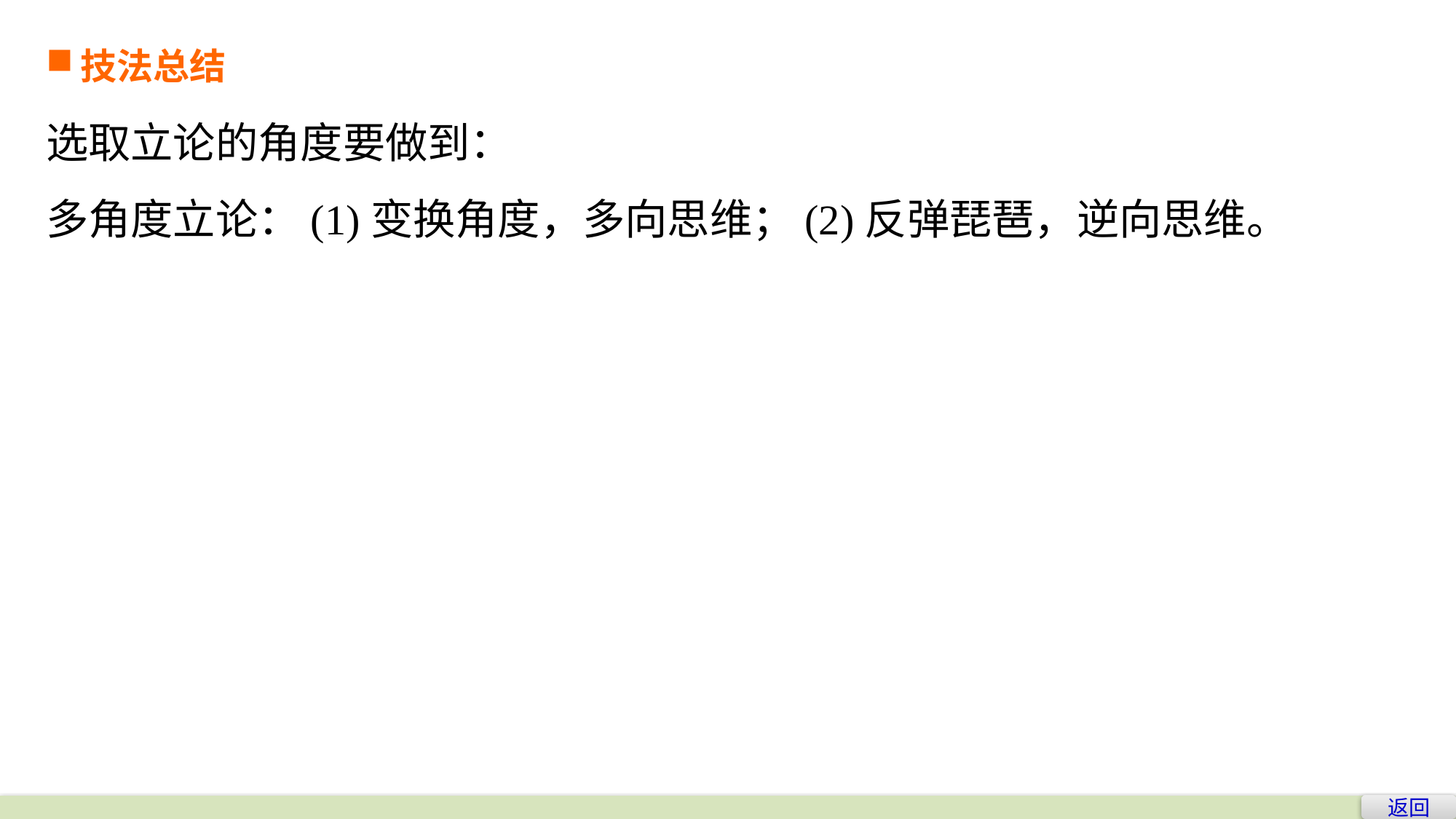

技法总结
选取立论的角度要做到：
多角度立论：(1)变换角度，多向思维；(2)反弹琵琶，逆向思维。
返回